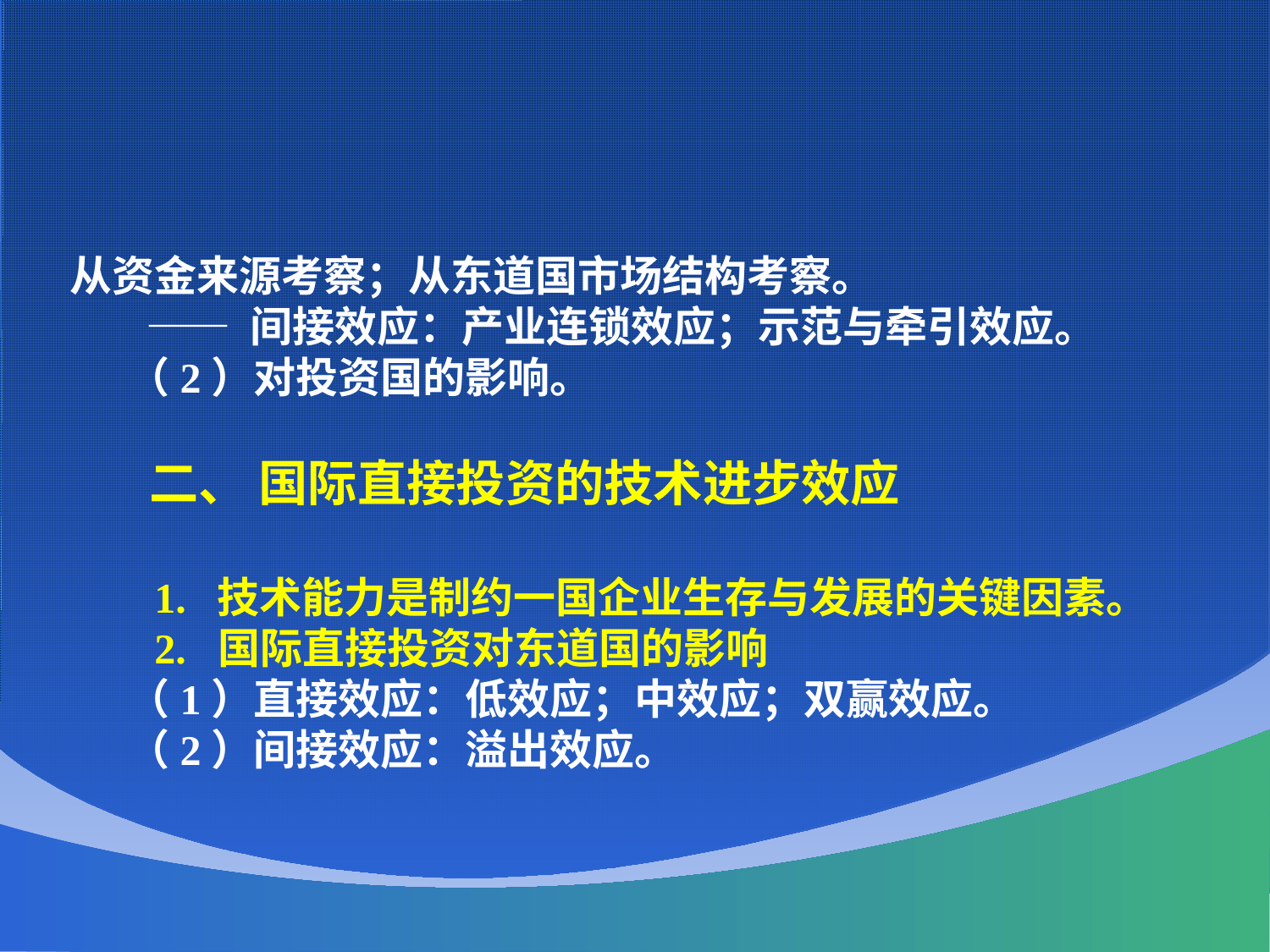

从资金来源考察；从东道国市场结构考察。
        —— 间接效应：产业连锁效应；示范与牵引效应。
     （2）对投资国的影响。

      二、 国际直接投资的技术进步效应

        1.  技术能力是制约一国企业生存与发展的关键因素。
        2.  国际直接投资对东道国的影响
     （1）直接效应：低效应；中效应；双赢效应。
     （2）间接效应：溢出效应。